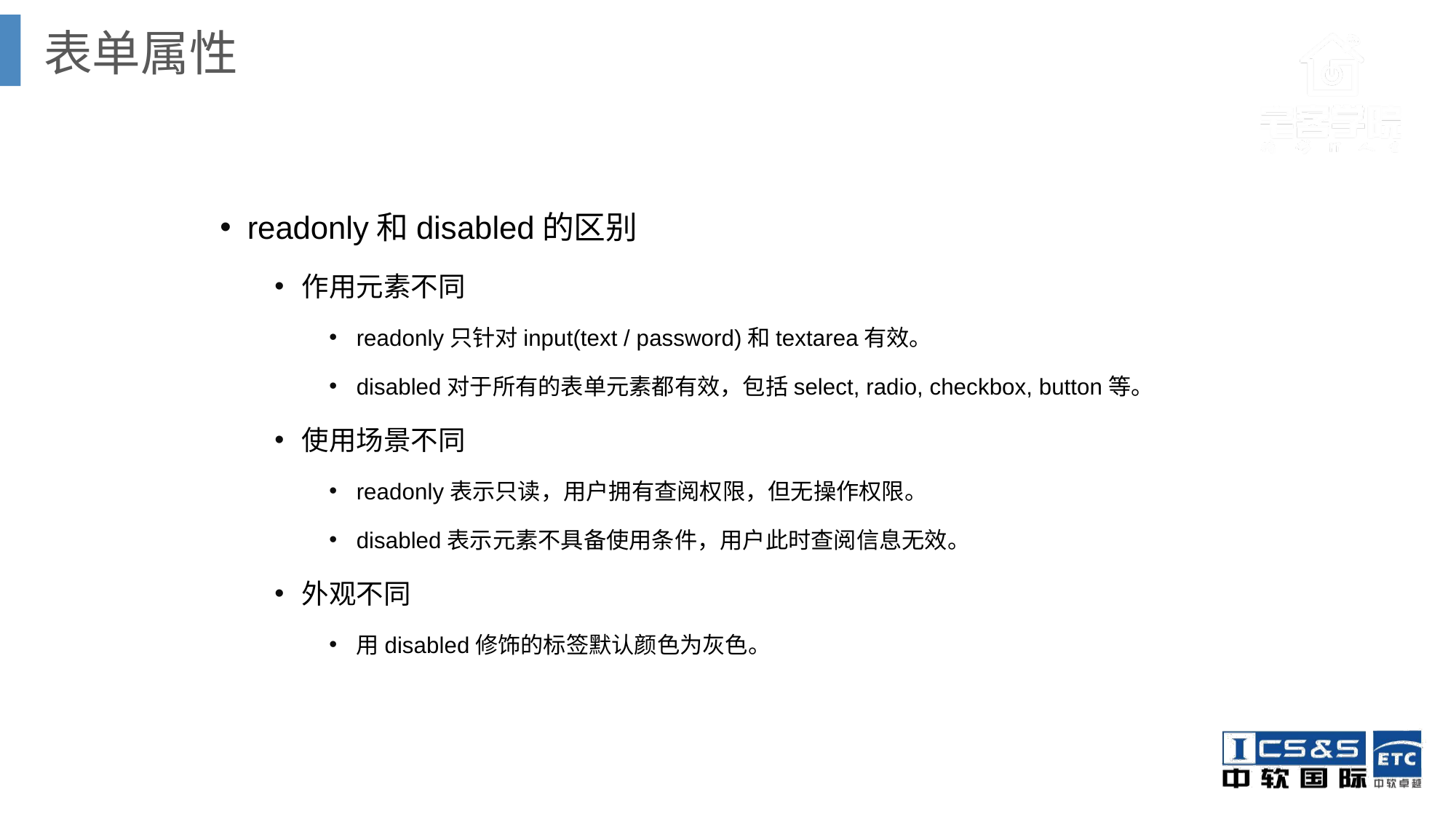

表单属性
readonly和disabled的区别
作用元素不同
readonly只针对input(text / password)和textarea有效。
disabled对于所有的表单元素都有效，包括select, radio, checkbox, button等。
使用场景不同
readonly表示只读，用户拥有查阅权限，但无操作权限。
disabled表示元素不具备使用条件，用户此时查阅信息无效。
外观不同
用disabled修饰的标签默认颜色为灰色。